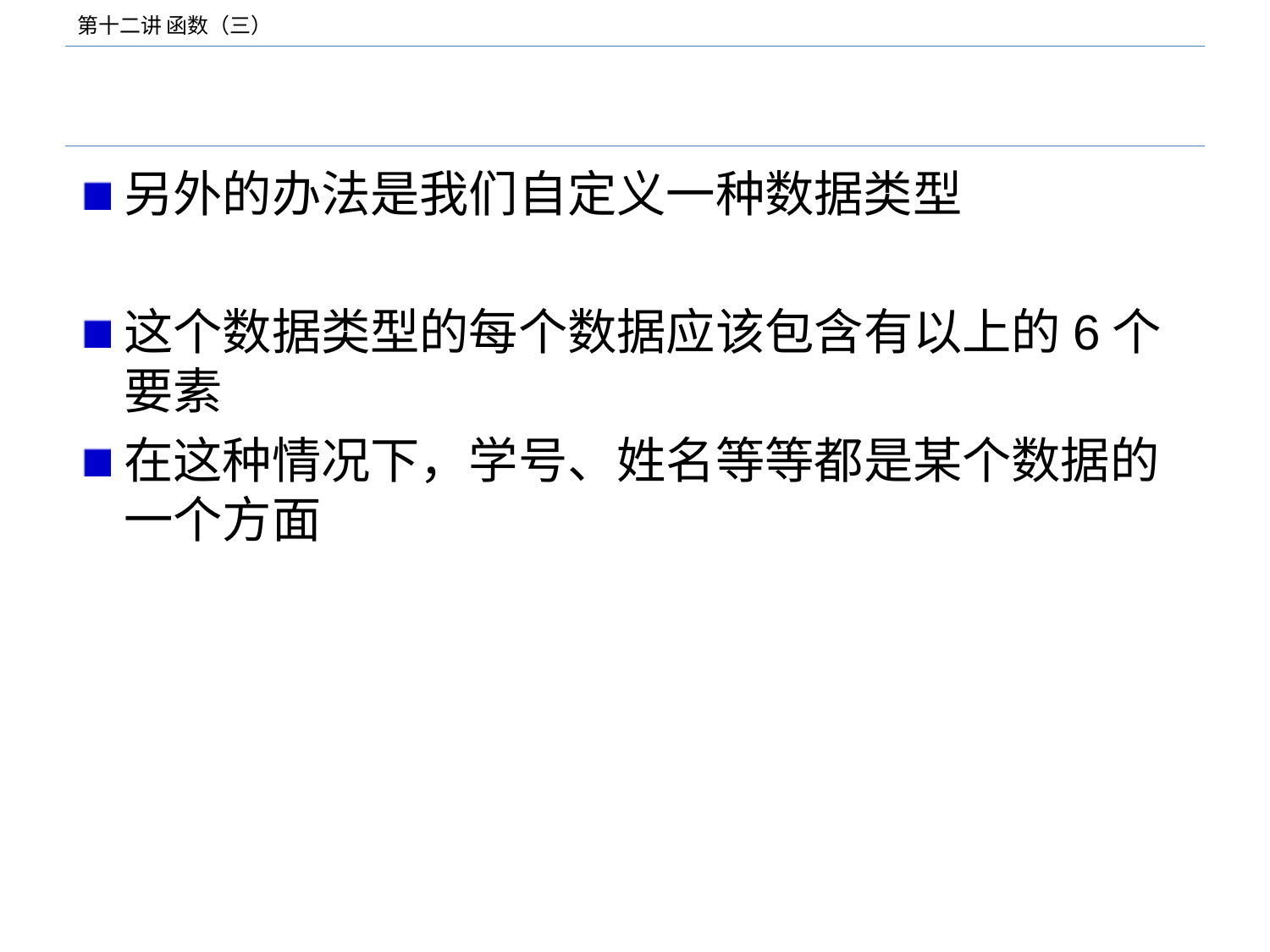

#
另外的办法是我们自定义一种数据类型

这个数据类型的每个数据应该包含有以上的6个要素
在这种情况下，学号、姓名等等都是某个数据的一个方面